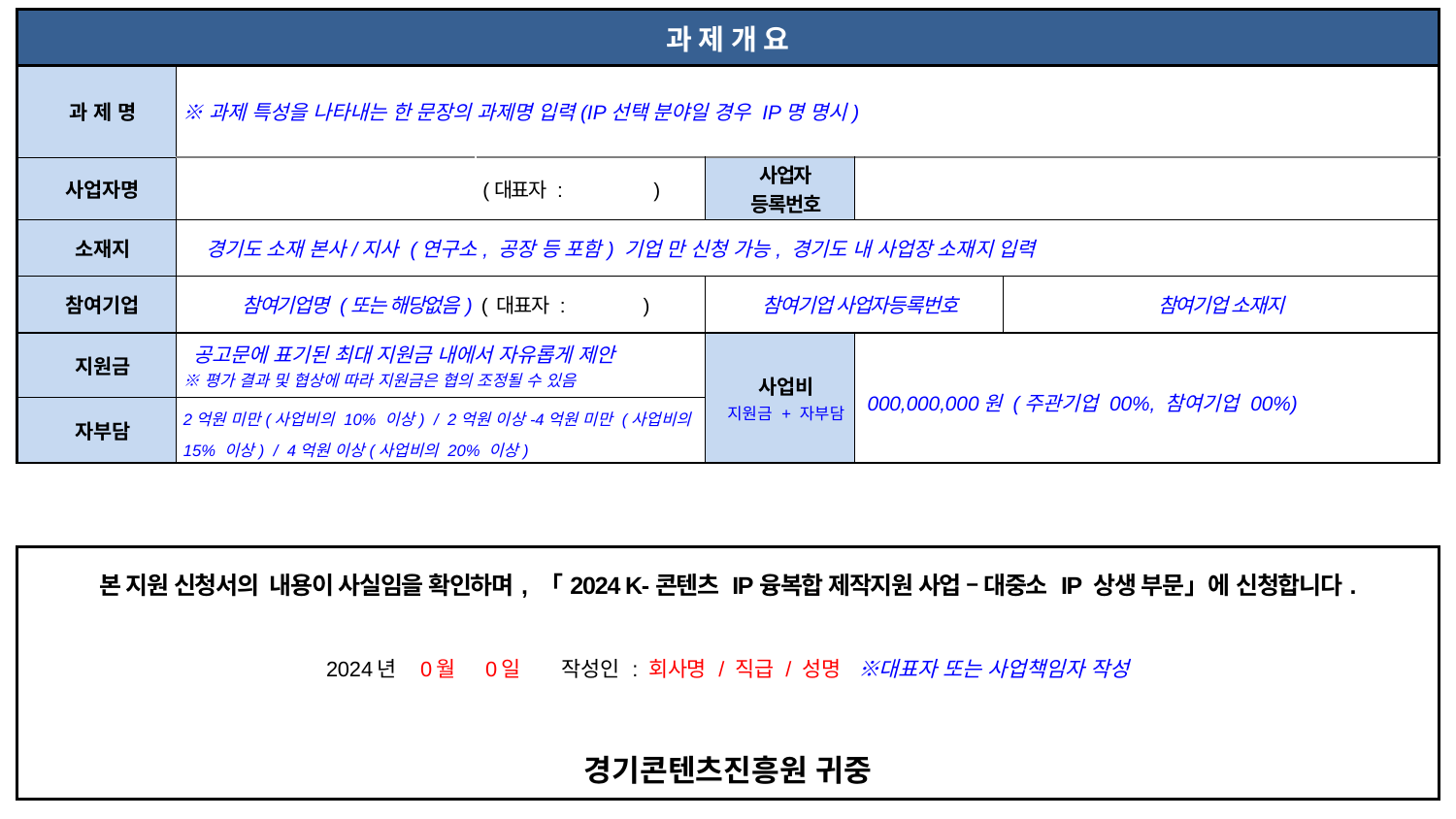

작성요령(삭제 후 제출)

1. 본 과제계획서는 서면평가 시 평가위원들의 검토 자료로 활용됨.

2. 작성가이드(파랑 및 붉은 글씨)는
모두 삭제 후 작성
| 과 제 개 요 |
| --- |
| 과 제 명 | ※과제 특성을 나타내는 한 문장의 과제명 입력(IP선택 분야일 경우 IP명 명시) |  |  |  |  |
| --- | --- | --- | --- | --- | --- |
| 사업자명 |  | (대표자 : ) | 사업자 등록번호 |  |  |
| 소재지 | 경기도 소재 본사/지사 (연구소, 공장 등 포함) 기업 만 신청 가능, 경기도 내 사업장 소재지 입력 |  |  |  |  |
| 참여기업 | 참여기업명 (또는 해당없음) ( 대표자 : ) |  | 참여기업 사업자등록번호 |  | 참여기업 소재지 |
| 지원금 | 공고문에 표기된 최대 지원금 내에서 자유롭게 제안 ※평가 결과 및 협상에 따라 지원금은 협의 조정될 수 있음 |  | 사업비 지원금 + 자부담 | 000,000,000원 (주관기업 00%, 참여기업 00%) |  |
| 자부담 | 2억원 미만(사업비의 10% 이상) / 2억원 이상-4억원 미만 (사업비의 15% 이상) / 4억원 이상(사업비의 20% 이상) |  |  |  |  |
| 본 지원 신청서의 내용이 사실임을 확인하며, 「2024 K-콘텐츠 IP융복합 제작지원 사업 – 대중소 IP 상생 부문」에 신청합니다. 2024년 0월 0일 작성인 : 회사명 / 직급 / 성명 ※대표자 또는 사업책임자 작성 경기콘텐츠진흥원 귀중 |
| --- |